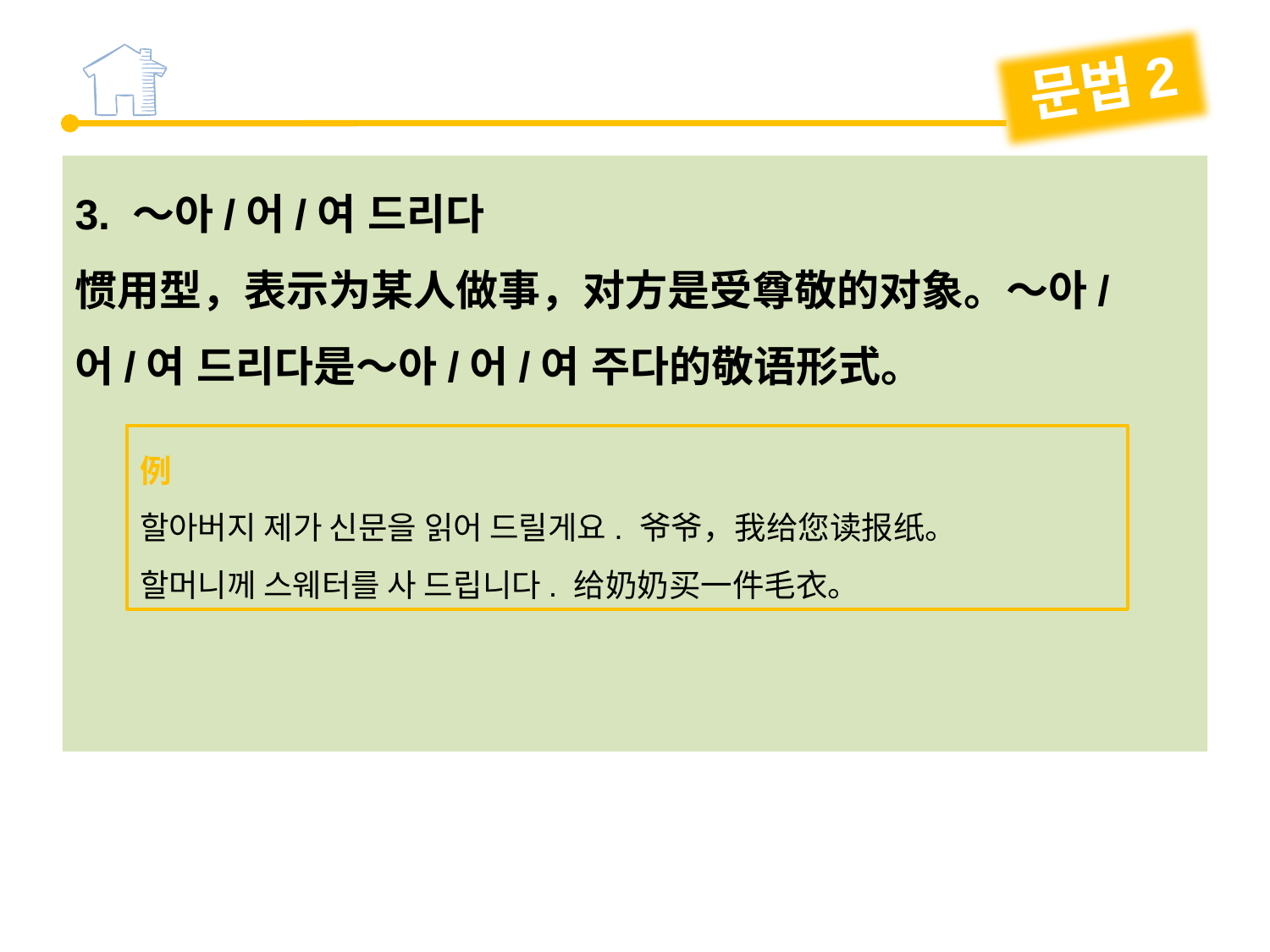

문법2

3. ～아/어/여 드리다
惯用型，表示为某人做事，对方是受尊敬的对象。～아/어/여 드리다是～아/어/여 주다的敬语形式。

例
할아버지 제가 신문을 읽어 드릴게요. 爷爷，我给您读报纸。
할머니께 스웨터를 사 드립니다. 给奶奶买一件毛衣。